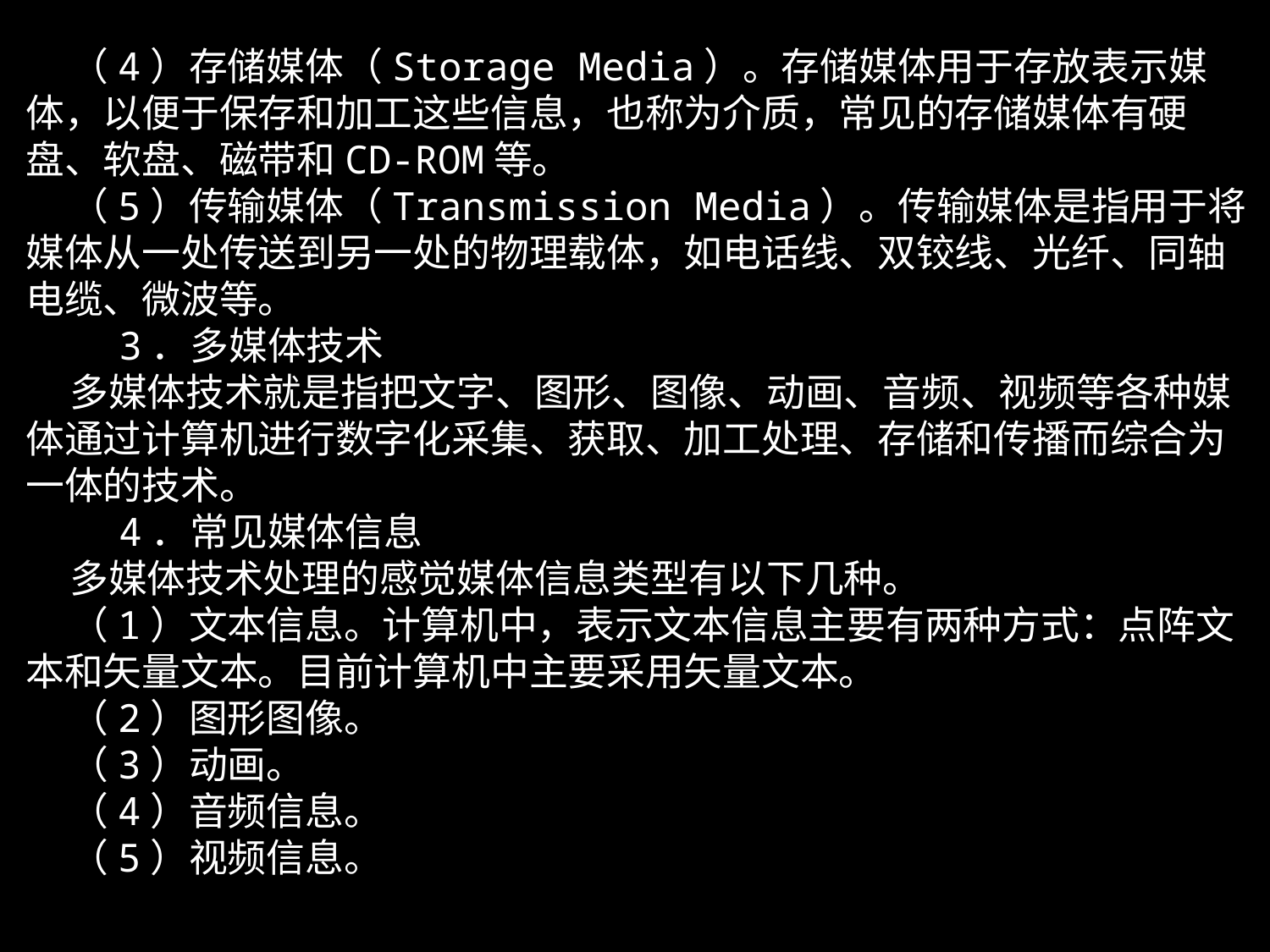

（4）存储媒体（Storage Media）。存储媒体用于存放表示媒体，以便于保存和加工这些信息，也称为介质，常见的存储媒体有硬盘、软盘、磁带和CD-ROM等。
    （5）传输媒体（Transmission Media）。传输媒体是指用于将媒体从一处传送到另一处的物理载体，如电话线、双铰线、光纤、同轴电缆、微波等。
    3．多媒体技术
    多媒体技术就是指把文字、图形、图像、动画、音频、视频等各种媒体通过计算机进行数字化采集、获取、加工处理、存储和传播而综合为一体的技术。
    4．常见媒体信息
    多媒体技术处理的感觉媒体信息类型有以下几种。
    （1）文本信息。计算机中，表示文本信息主要有两种方式：点阵文本和矢量文本。目前计算机中主要采用矢量文本。
    （2）图形图像。
    （3）动画。
    （4）音频信息。
    （5）视频信息。